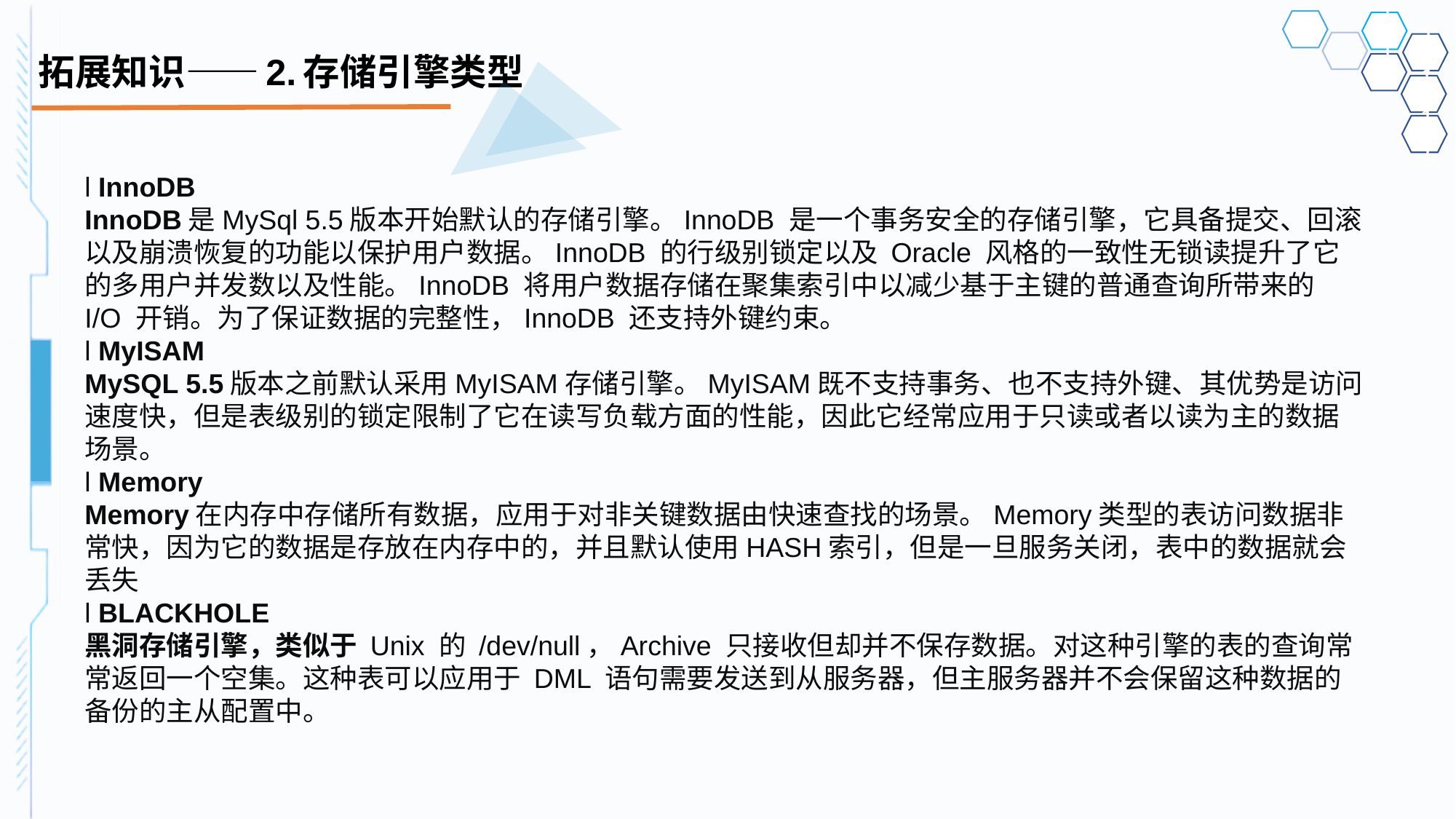

# 拓展知识——2.存储引擎类型

l InnoDBInnoDB是MySql 5.5版本开始默认的存储引擎。InnoDB 是一个事务安全的存储引擎，它具备提交、回滚以及崩溃恢复的功能以保护用户数据。InnoDB 的行级别锁定以及 Oracle 风格的一致性无锁读提升了它的多用户并发数以及性能。InnoDB 将用户数据存储在聚集索引中以减少基于主键的普通查询所带来的 I/O 开销。为了保证数据的完整性，InnoDB 还支持外键约束。l MyISAMMySQL 5.5版本之前默认采用MyISAM存储引擎。MyISAM既不支持事务、也不支持外键、其优势是访问速度快，但是表级别的锁定限制了它在读写负载方面的性能，因此它经常应用于只读或者以读为主的数据场景。l MemoryMemory在内存中存储所有数据，应用于对非关键数据由快速查找的场景。Memory类型的表访问数据非常快，因为它的数据是存放在内存中的，并且默认使用HASH索引，但是一旦服务关闭，表中的数据就会丢失l BLACKHOLE黑洞存储引擎，类似于 Unix 的 /dev/null，Archive 只接收但却并不保存数据。对这种引擎的表的查询常常返回一个空集。这种表可以应用于 DML 语句需要发送到从服务器，但主服务器并不会保留这种数据的备份的主从配置中。